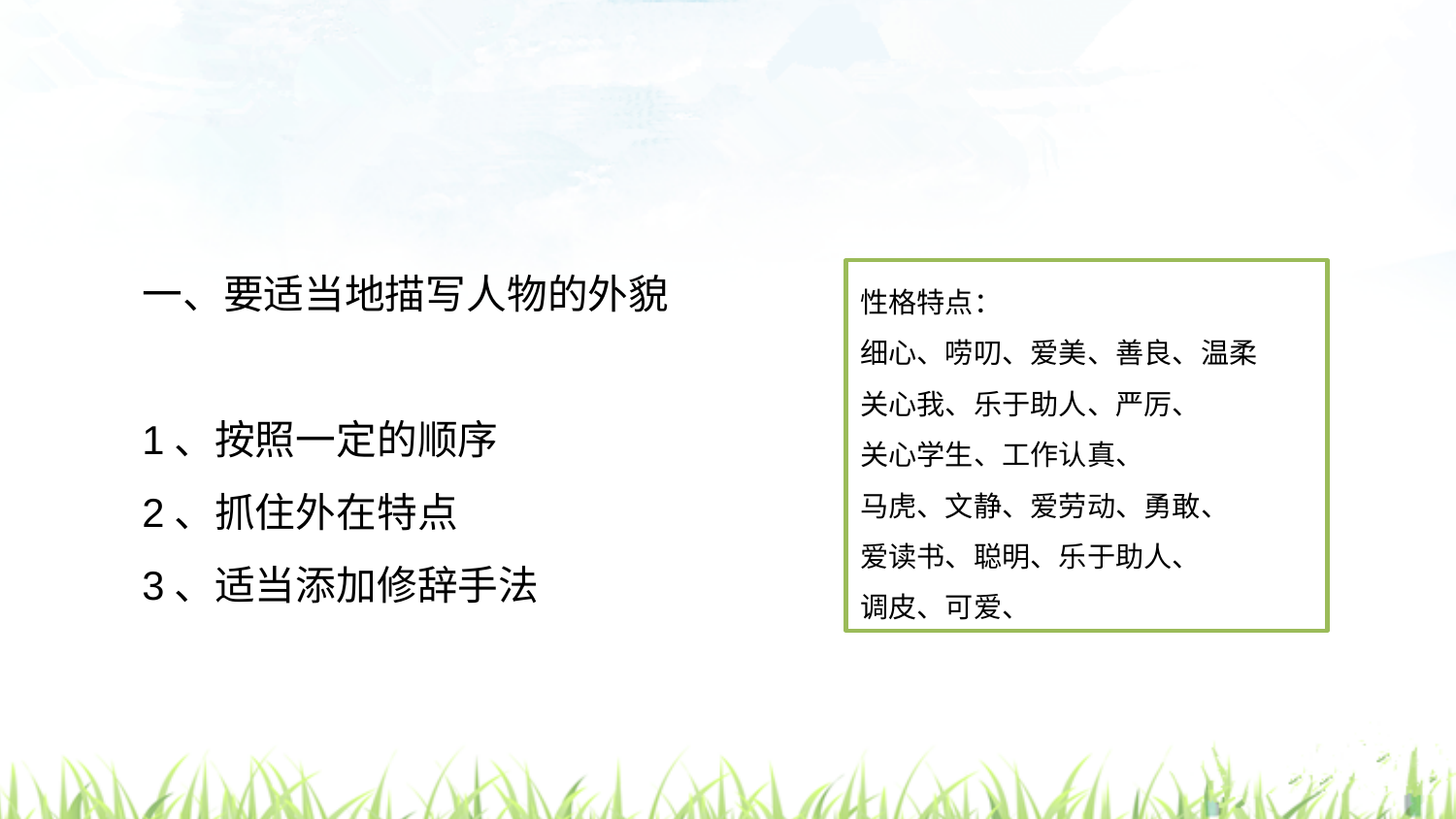

一、要适当地描写人物的外貌

1、按照一定的顺序
2、抓住外在特点
3、适当添加修辞手法
性格特点：
细心、唠叨、爱美、善良、温柔
关心我、乐于助人、严厉、
关心学生、工作认真、
马虎、文静、爱劳动、勇敢、
爱读书、聪明、乐于助人、
调皮、可爱、